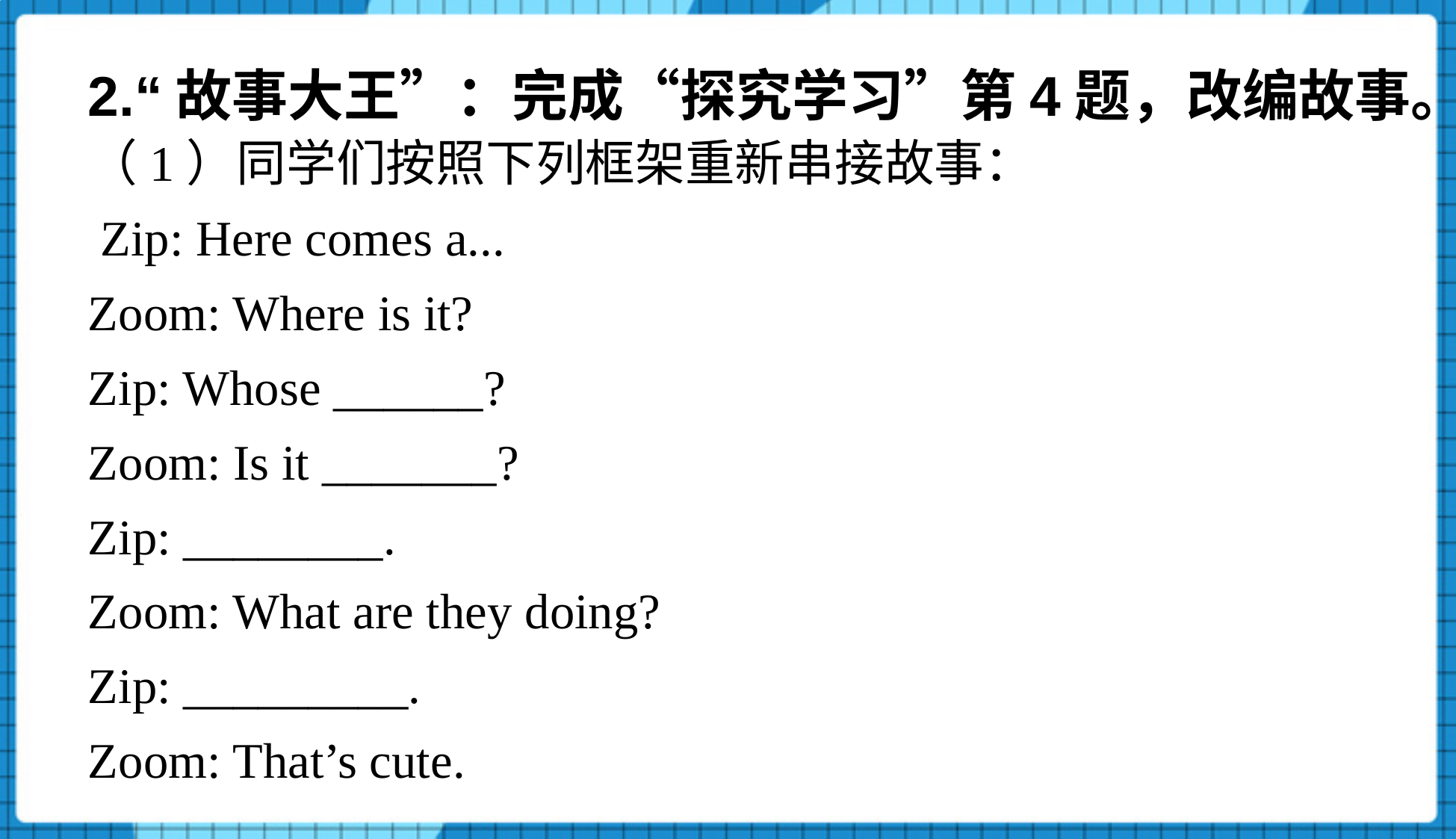

2.“故事大王”：完成“探究学习”第4题，改编故事。
（1）同学们按照下列框架重新串接故事：
 Zip: Here comes a...
Zoom: Where is it?
Zip: Whose ______?
Zoom: Is it _______?
Zip: ________.
Zoom: What are they doing?
Zip: _________.
Zoom: That’s cute.